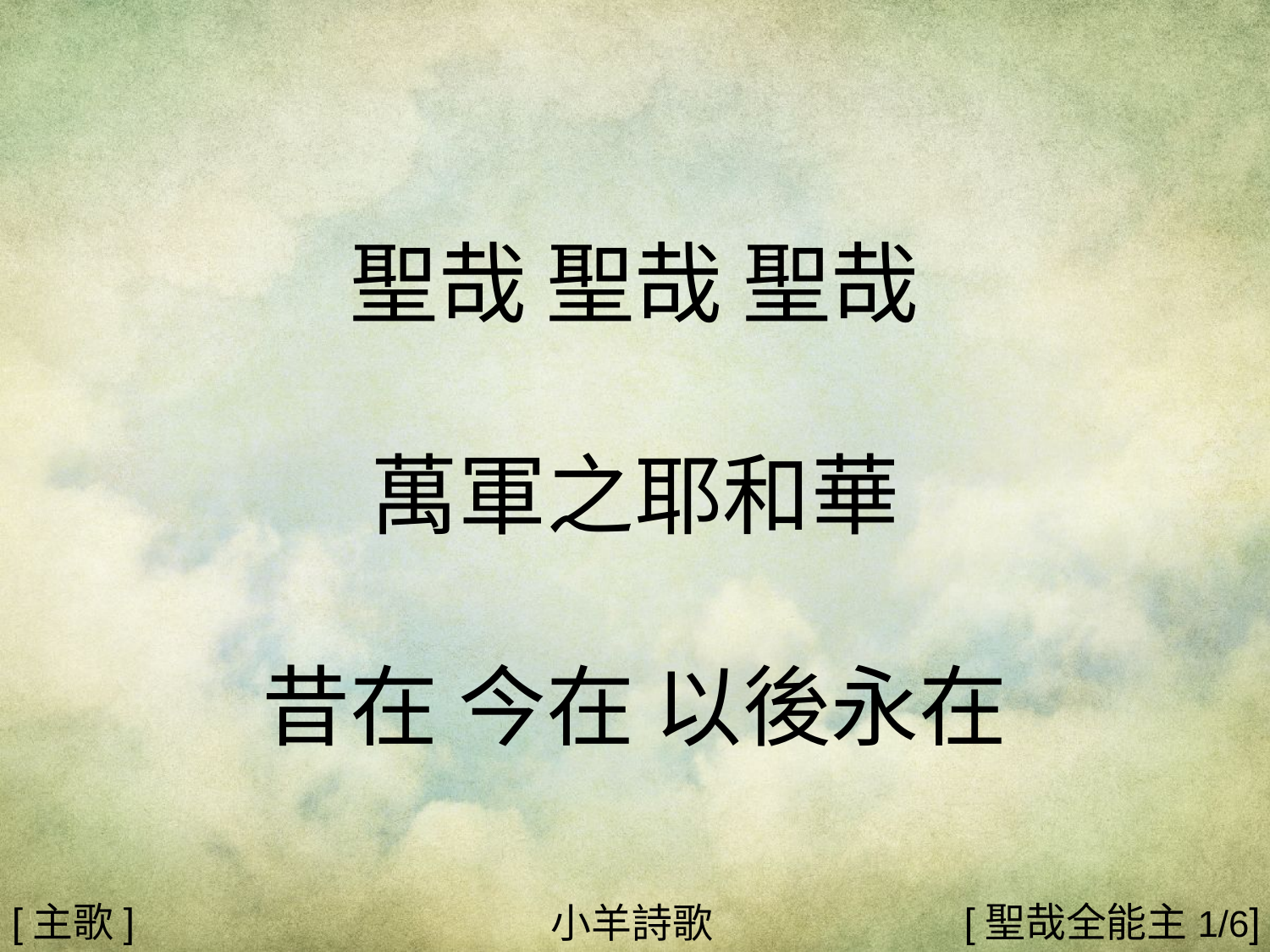

聖哉 聖哉 聖哉

萬軍之耶和華

昔在 今在 以後永在
#

[主歌]
[聖哉全能主1/6]
小羊詩歌